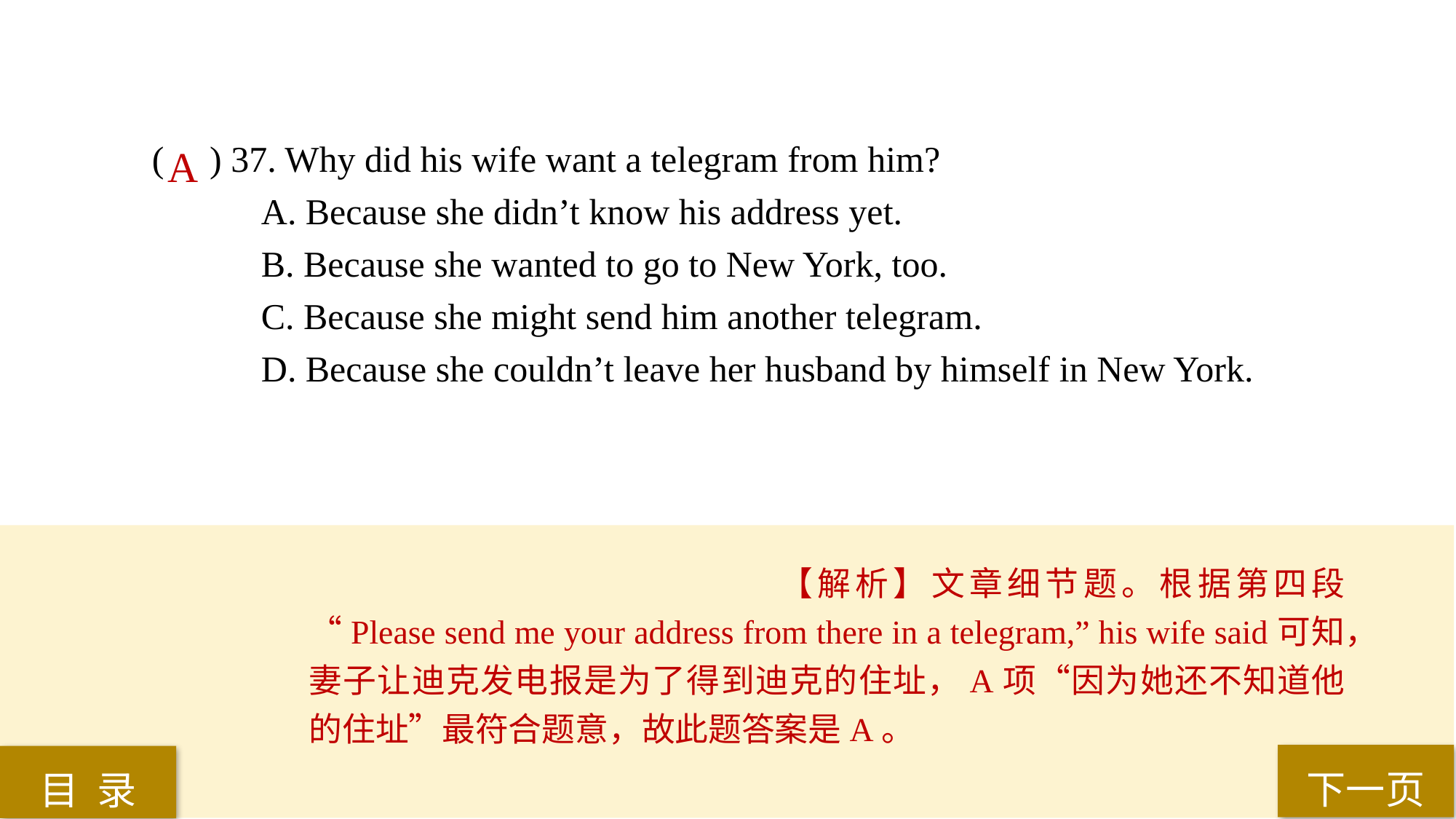

(     ) 37. Why did his wife want a telegram from him?
A. Because she didn’t know his address yet.
B. Because she wanted to go to New York, too.
C. Because she might send him another telegram.
D. Because she couldn’t leave her husband by himself in New York.
A
【解析】文章细节题。根据第四段 “Please send me your address from there in a telegram,” his wife said可知，妻子让迪克发电报是为了得到迪克的住址，A项“因为她还不知道他的住址”最符合题意，故此题答案是A。